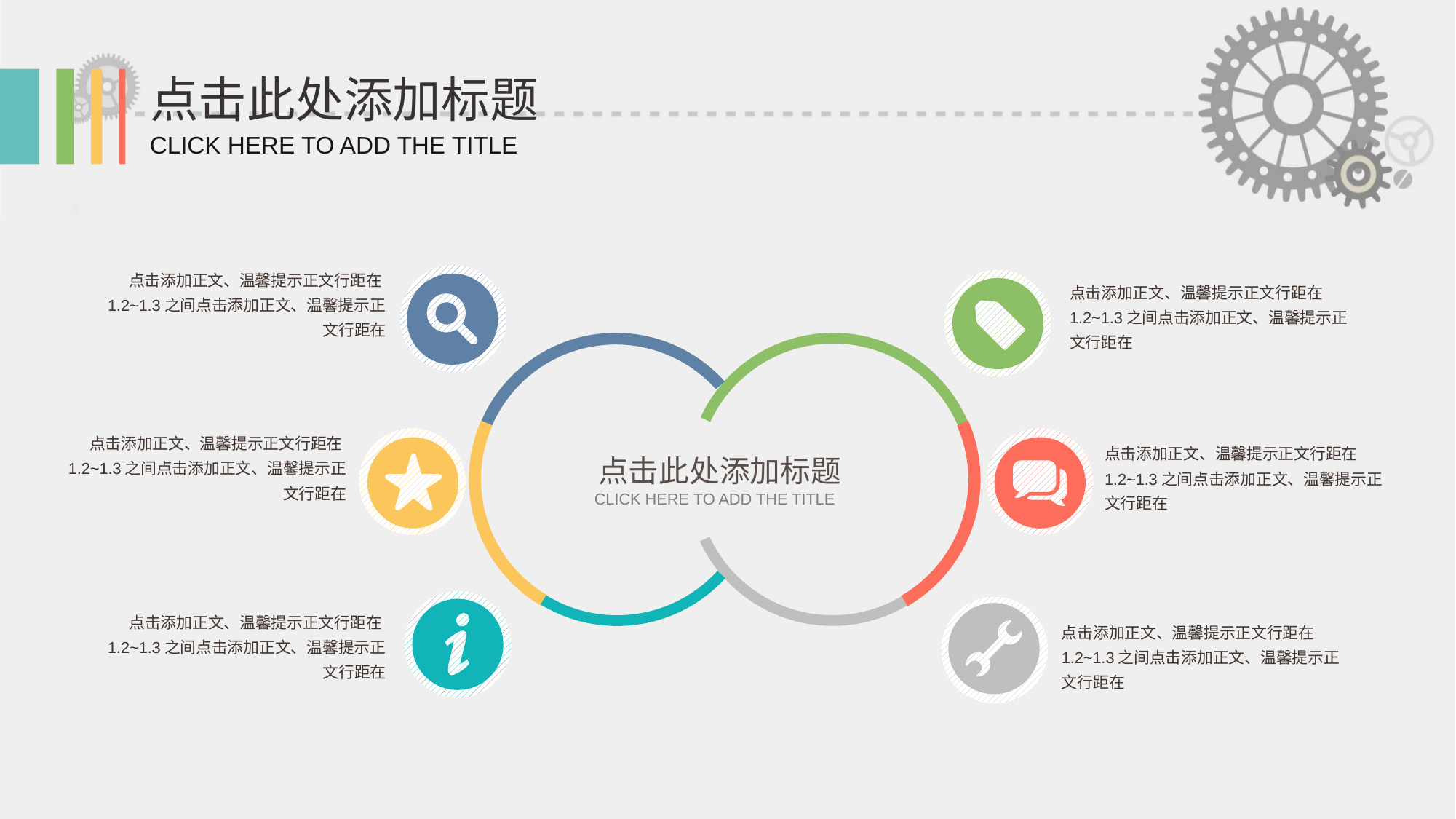

点击此处添加标题
CLICK HERE TO ADD THE TITLE

点击添加正文、温馨提示正文行距在1.2~1.3之间点击添加正文、温馨提示正文行距在

点击添加正文、温馨提示正文行距在1.2~1.3之间点击添加正文、温馨提示正文行距在

点击添加正文、温馨提示正文行距在1.2~1.3之间点击添加正文、温馨提示正文行距在

点击添加正文、温馨提示正文行距在1.2~1.3之间点击添加正文、温馨提示正文行距在
点击此处添加标题
CLICK HERE TO ADD THE TITLE

点击添加正文、温馨提示正文行距在1.2~1.3之间点击添加正文、温馨提示正文行距在
点击添加正文、温馨提示正文行距在1.2~1.3之间点击添加正文、温馨提示正文行距在